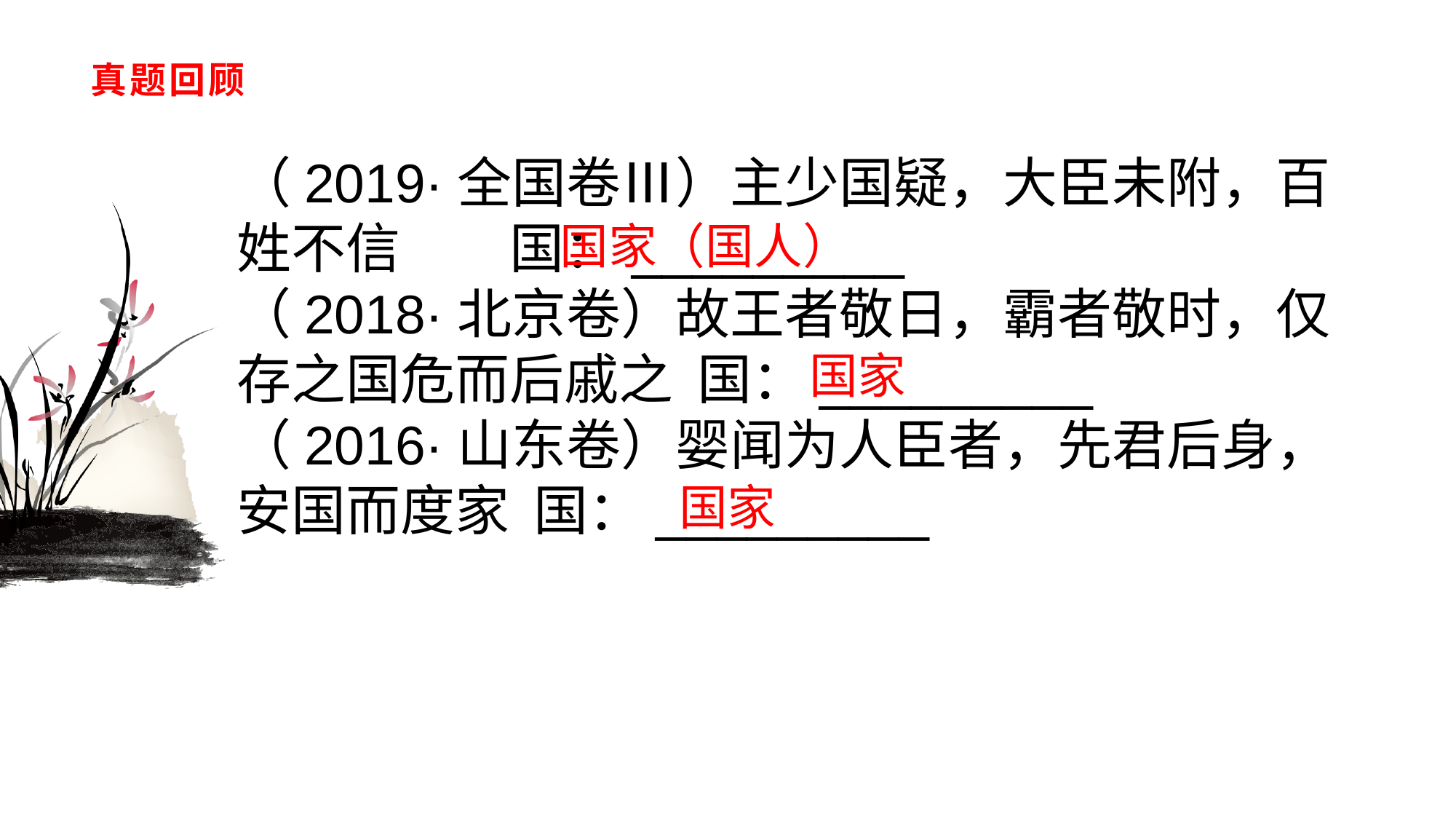

# 真题回顾
（2019·全国卷Ⅲ）主少国疑，大臣未附，百姓不信　　国：_________（2018·北京卷）故王者敬日，霸者敬时，仅存之国危而后戚之  国：_________（2016·山东卷）婴闻为人臣者，先君后身，安国而度家  国：_________
国家（国人）
国家
国家